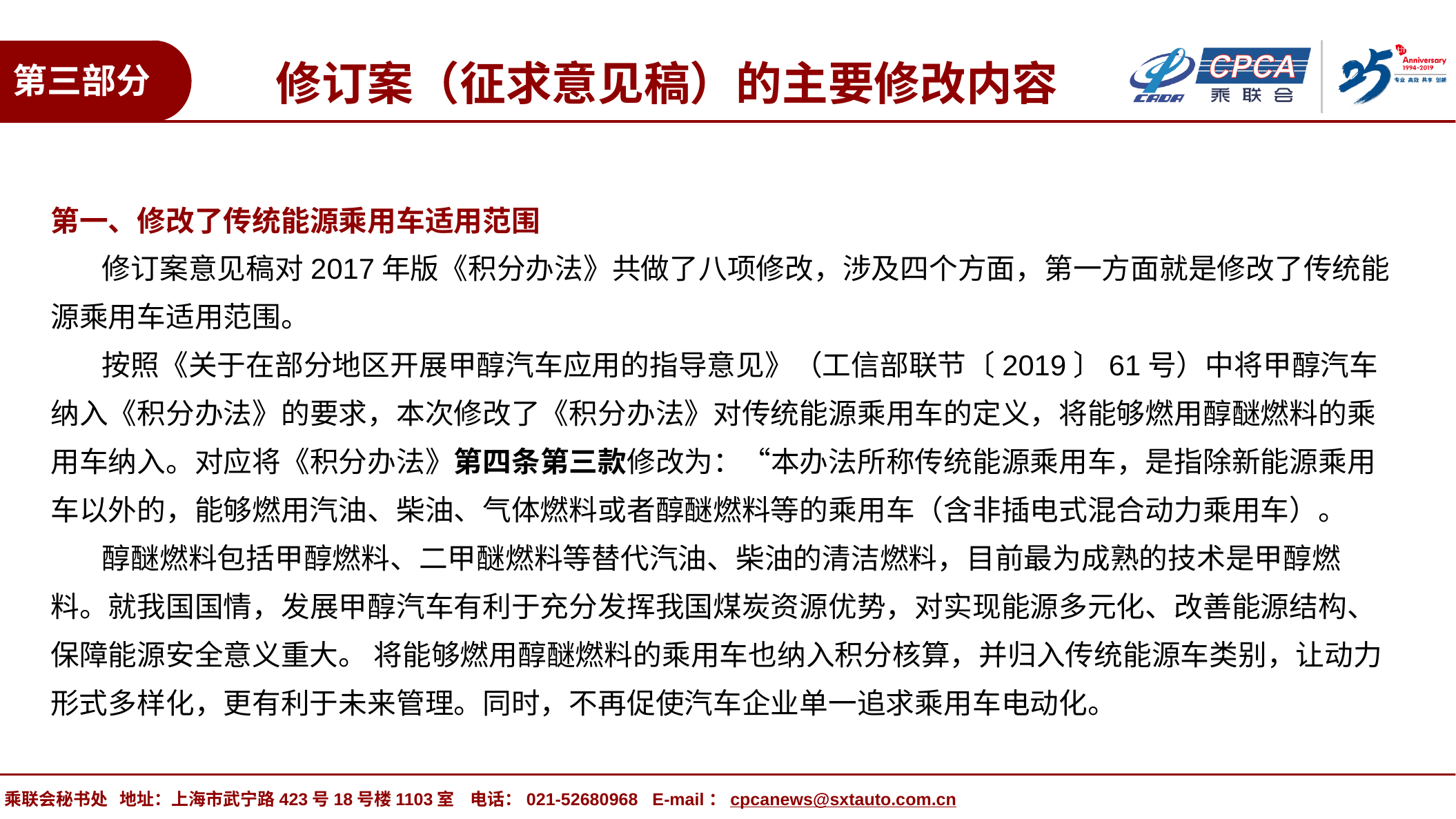

修订案（征求意见稿）的主要修改内容
第三部分
第一、修改了传统能源乘用车适用范围
       修订案意见稿对2017年版《积分办法》共做了八项修改，涉及四个方面，第一方面就是修改了传统能源乘用车适用范围。
       按照《关于在部分地区开展甲醇汽车应用的指导意见》（工信部联节〔2019〕61号）中将甲醇汽车纳入《积分办法》的要求，本次修改了《积分办法》对传统能源乘用车的定义，将能够燃用醇醚燃料的乘用车纳入。对应将《积分办法》第四条第三款修改为：“本办法所称传统能源乘用车，是指除新能源乘用车以外的，能够燃用汽油、柴油、气体燃料或者醇醚燃料等的乘用车（含非插电式混合动力乘用车）。
       醇醚燃料包括甲醇燃料、二甲醚燃料等替代汽油、柴油的清洁燃料，目前最为成熟的技术是甲醇燃料。就我国国情，发展甲醇汽车有利于充分发挥我国煤炭资源优势，对实现能源多元化、改善能源结构、保障能源安全意义重大。 将能够燃用醇醚燃料的乘用车也纳入积分核算，并归入传统能源车类别，让动力形式多样化，更有利于未来管理。同时，不再促使汽车企业单一追求乘用车电动化。